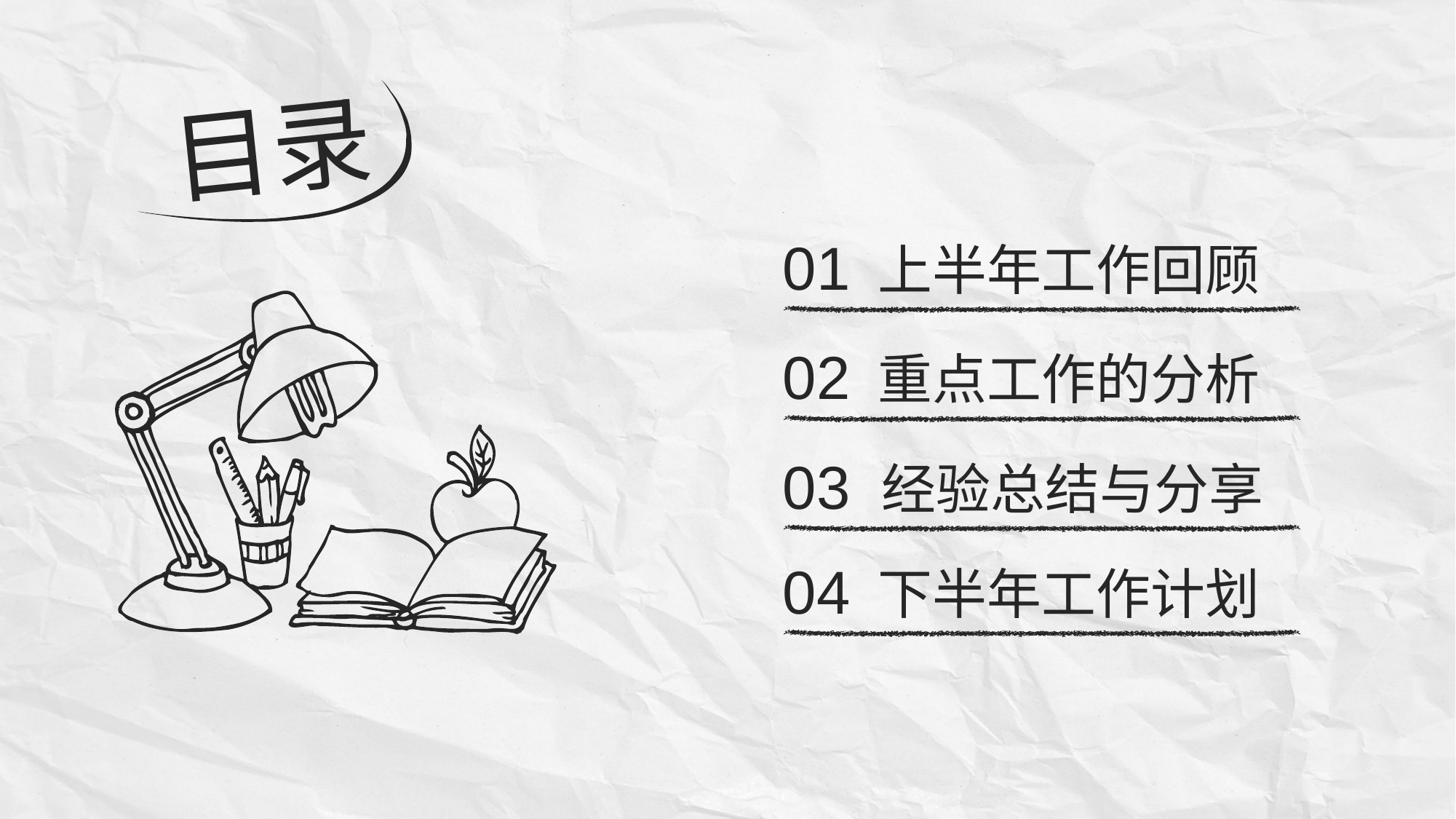

目录
01 上半年工作回顾

02 重点工作的分析

03 经验总结与分享

04 下半年工作计划